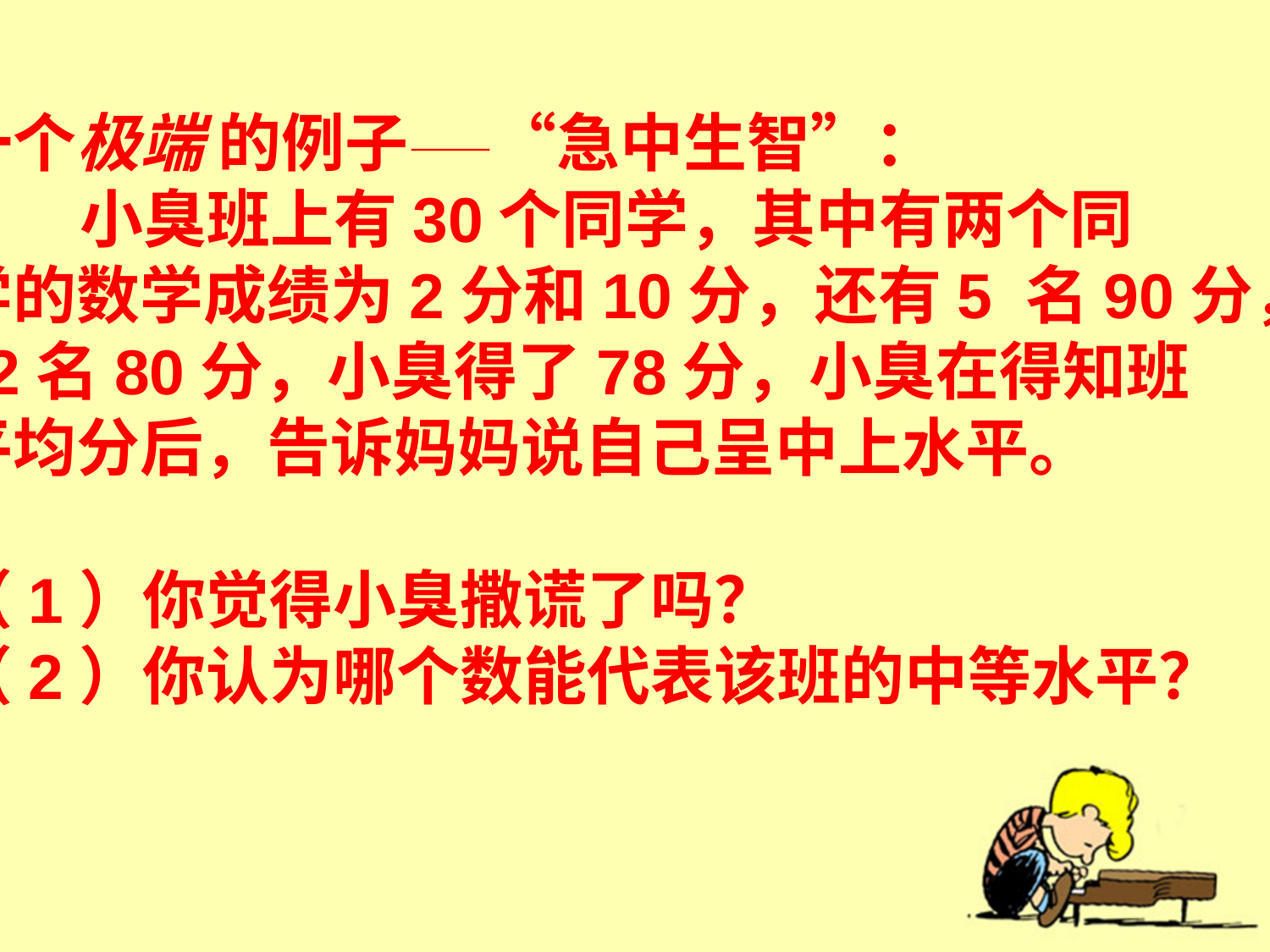

一个极端 的例子——“急中生智”：
        小臭班上有30个同学，其中有两个同
学的数学成绩为2分和10分，还有5 名90分，
22名80分，小臭得了78分，小臭在得知班
平均分后，告诉妈妈说自己呈中上水平。

（1）你觉得小臭撒谎了吗？
（2）你认为哪个数能代表该班的中等水平？